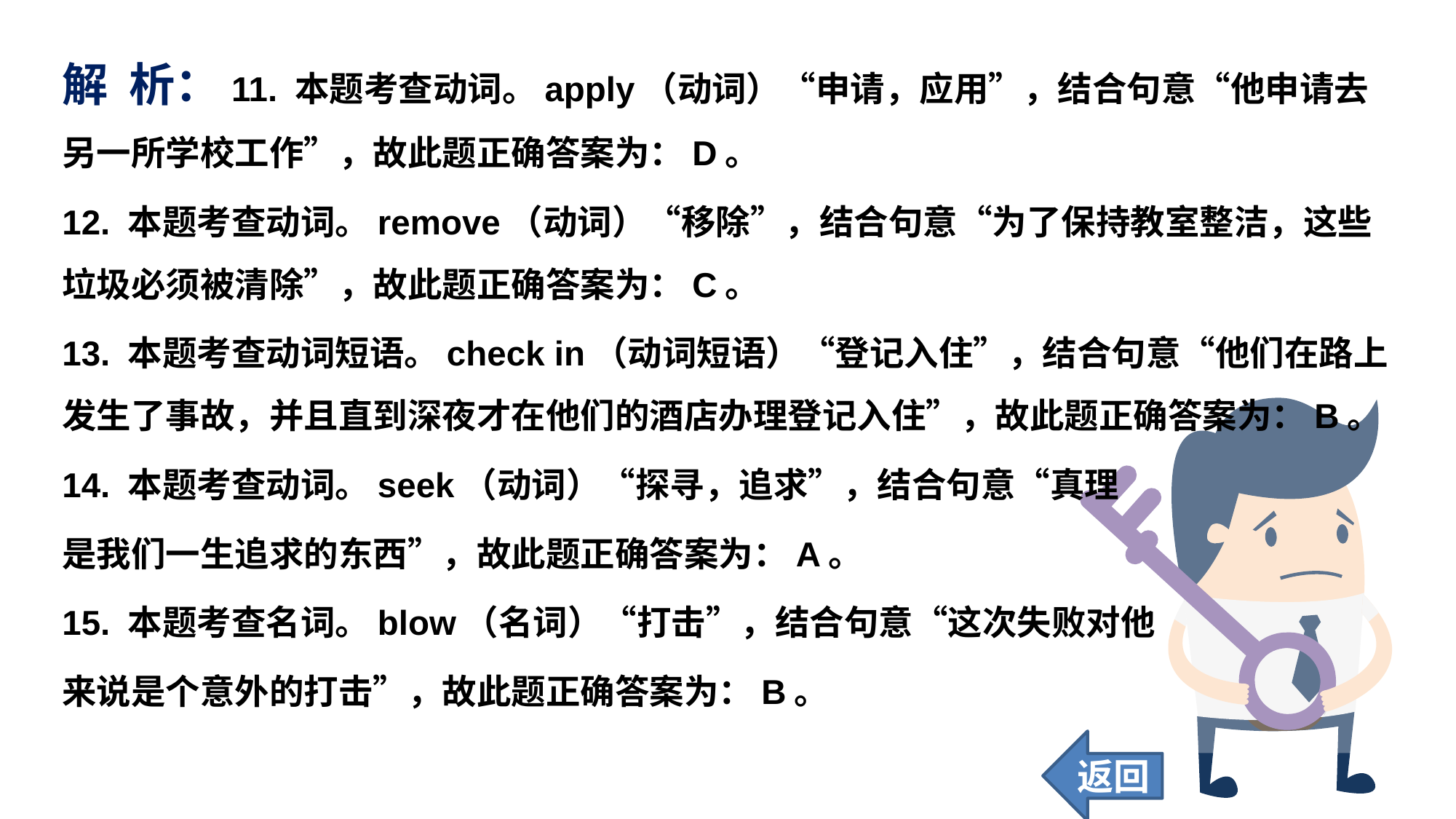

解  析：11. 本题考查动词。apply（动词）“申请，应用”，结合句意“他申请去另一所学校工作”，故此题正确答案为：D。
12. 本题考查动词。remove（动词）“移除”，结合句意“为了保持教室整洁，这些垃圾必须被清除”，故此题正确答案为：C。
13. 本题考查动词短语。check in（动词短语）“登记入住”，结合句意“他们在路上发生了事故，并且直到深夜才在他们的酒店办理登记入住”，故此题正确答案为：B。
14. 本题考查动词。seek（动词）“探寻，追求”，结合句意“真理
是我们一生追求的东西”，故此题正确答案为：A。
15. 本题考查名词。blow（名词）“打击”，结合句意“这次失败对他
来说是个意外的打击”，故此题正确答案为：B。

返回
59